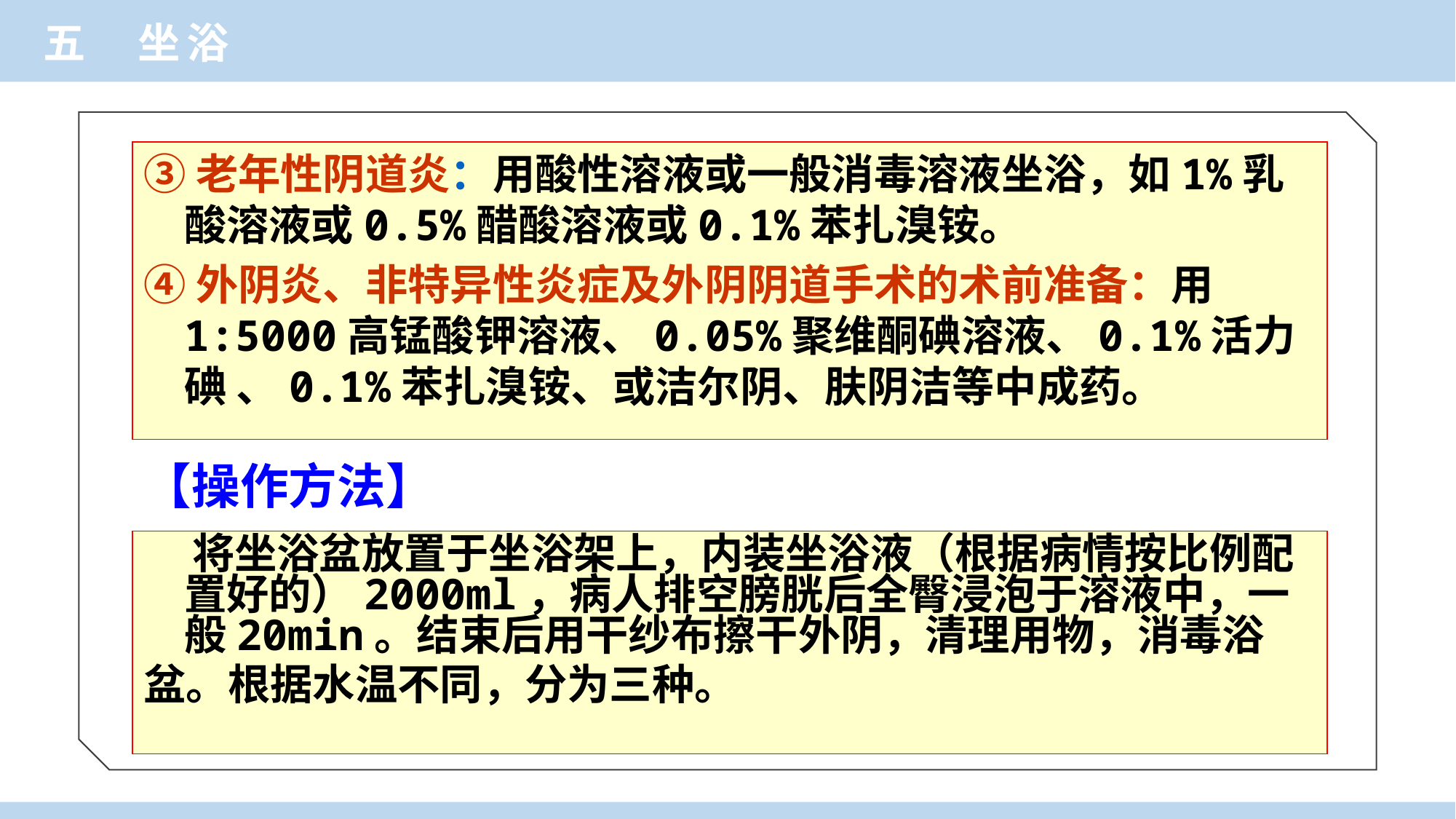

五   坐浴

③老年性阴道炎：用酸性溶液或一般消毒溶液坐浴，如1%乳酸溶液或0.5%醋酸溶液或0.1%苯扎溴铵。
④外阴炎、非特异性炎症及外阴阴道手术的术前准备：用1:5000高锰酸钾溶液、0.05%聚维酮碘溶液、0.1%活力碘 、0.1%苯扎溴铵、或洁尔阴、肤阴洁等中成药。
【操作方法】
    将坐浴盆放置于坐浴架上，内装坐浴液（根据病情按比例配置好的）2000ml，病人排空膀胱后全臀浸泡于溶液中，一般20min。结束后用干纱布擦干外阴，清理用物，消毒浴
盆。根据水温不同，分为三种。